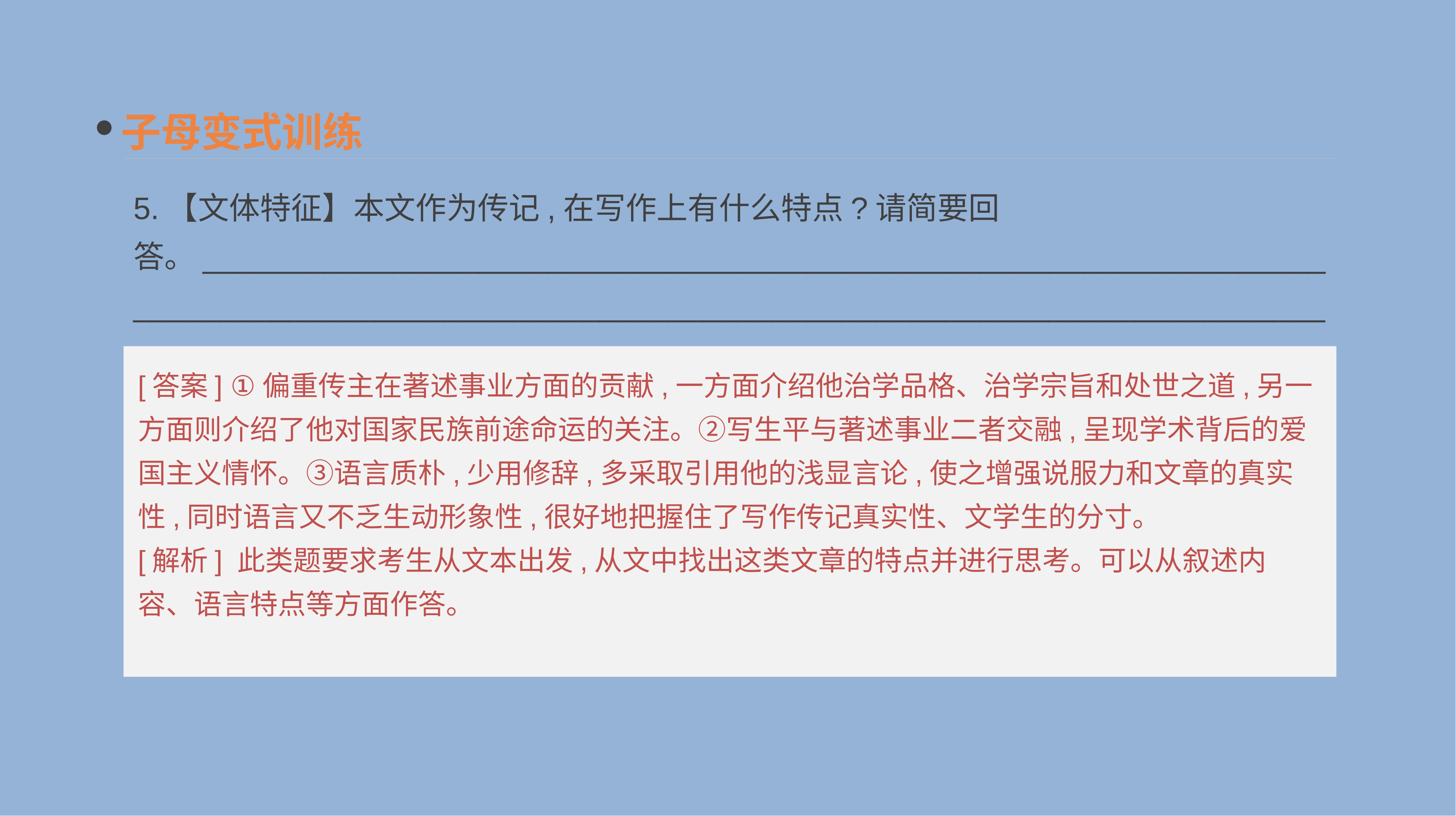

子母变式训练

5.【文体特征】本文作为传记,在写作上有什么特点?请简要回答。__________________________________________________________________________________________________________________________________________________________________________

[答案] ①偏重传主在著述事业方面的贡献,一方面介绍他治学品格、治学宗旨和处世之道,另一方面则介绍了他对国家民族前途命运的关注。②写生平与著述事业二者交融,呈现学术背后的爱国主义情怀。③语言质朴,少用修辞,多采取引用他的浅显言论,使之增强说服力和文章的真实性,同时语言又不乏生动形象性,很好地把握住了写作传记真实性、文学生的分寸。
[解析] 此类题要求考生从文本出发,从文中找出这类文章的特点并进行思考。可以从叙述内容、语言特点等方面作答。